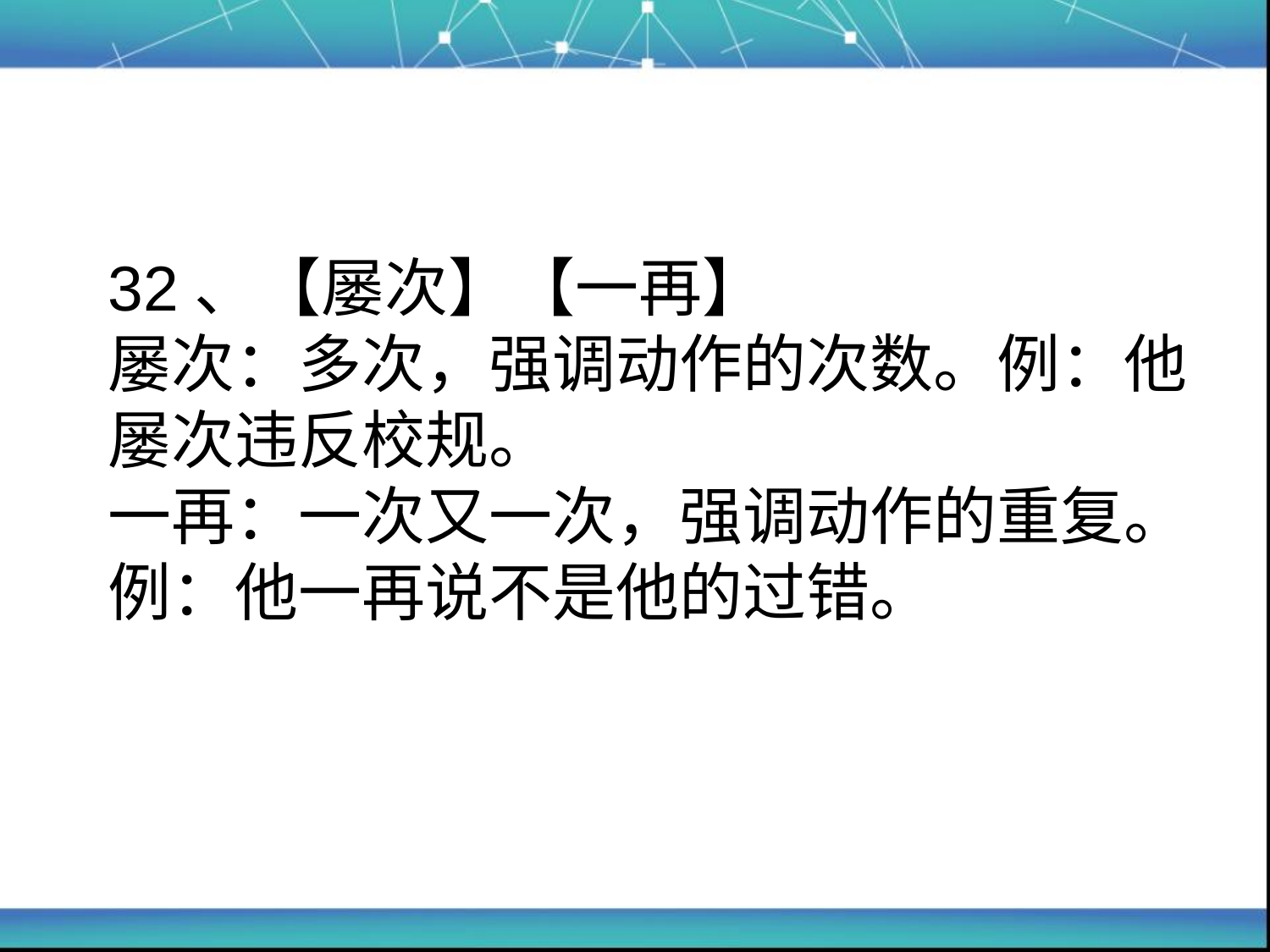

# 32、【屡次】【一再】 屡次：多次，强调动作的次数。例：他屡次违反校规。 一再：一次又一次，强调动作的重复。例：他一再说不是他的过错。